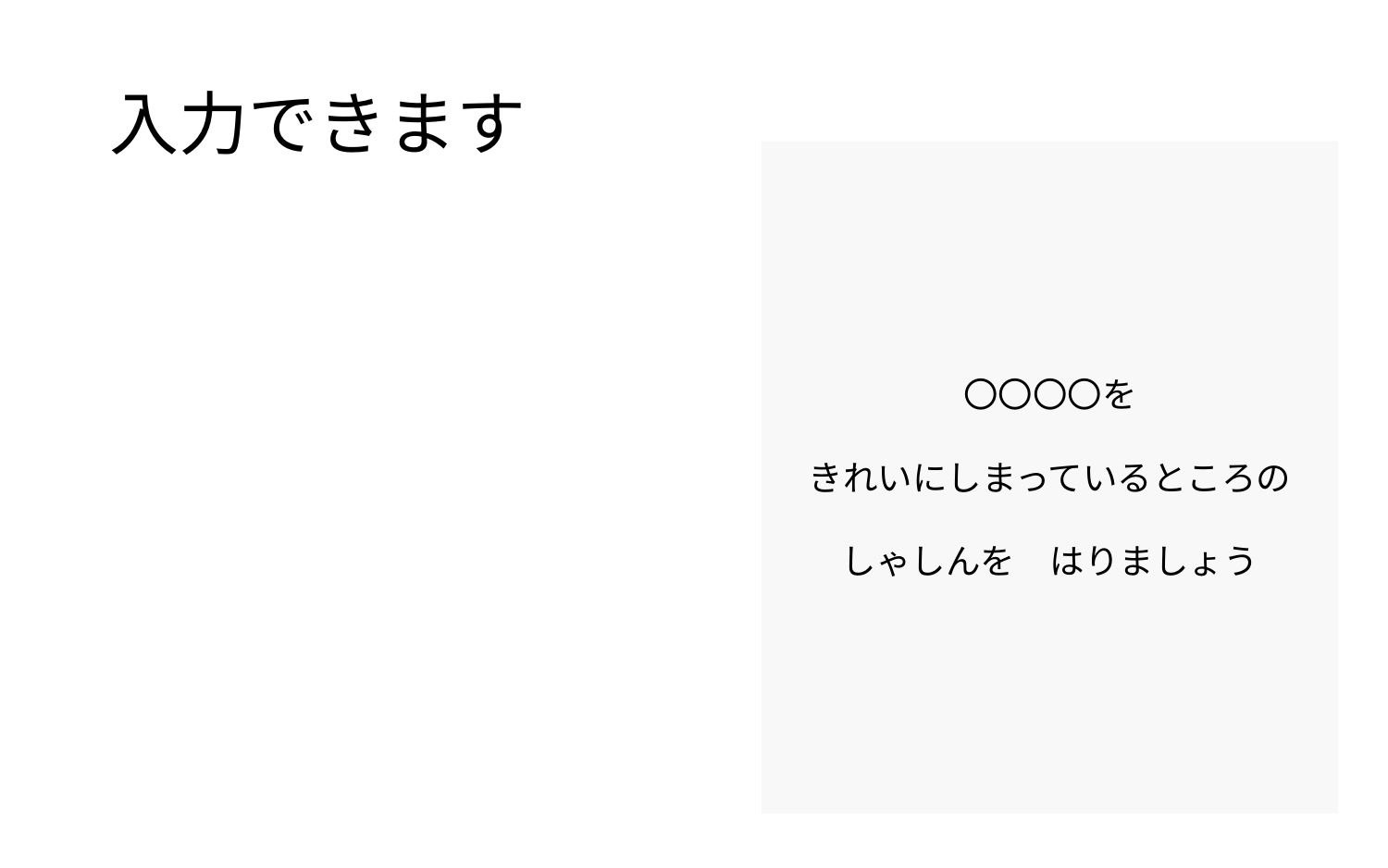

入力できます
〇〇〇〇を

きれいにしまっているところの

しゃしんを　はりましょう